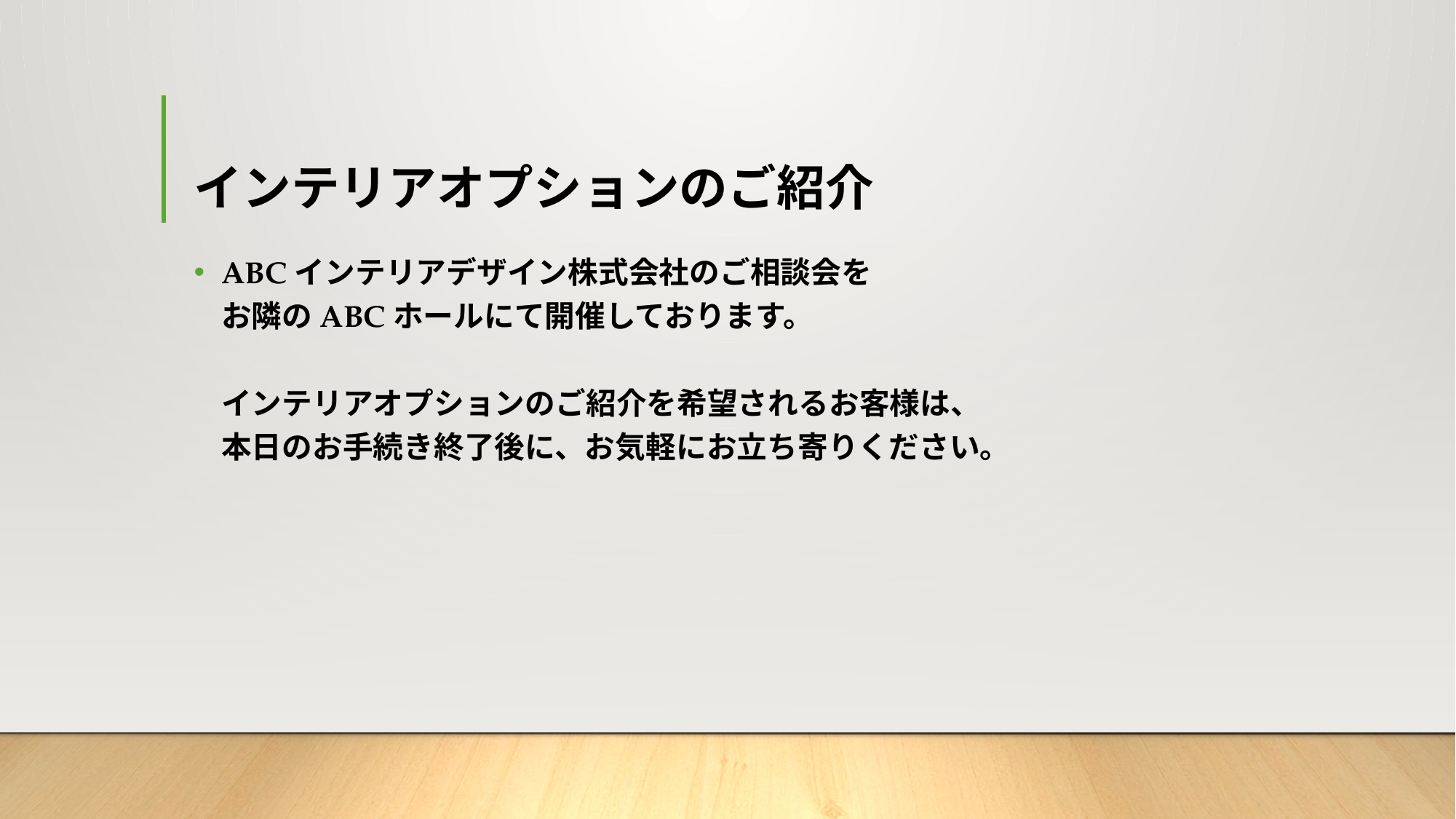

# インテリアオプションのご紹介
ABCインテリアデザイン株式会社のご相談会を
お隣のABCホールにて開催しております。
インテリアオプションのご紹介を希望されるお客様は、
本日のお手続き終了後に、お気軽にお立ち寄りください。